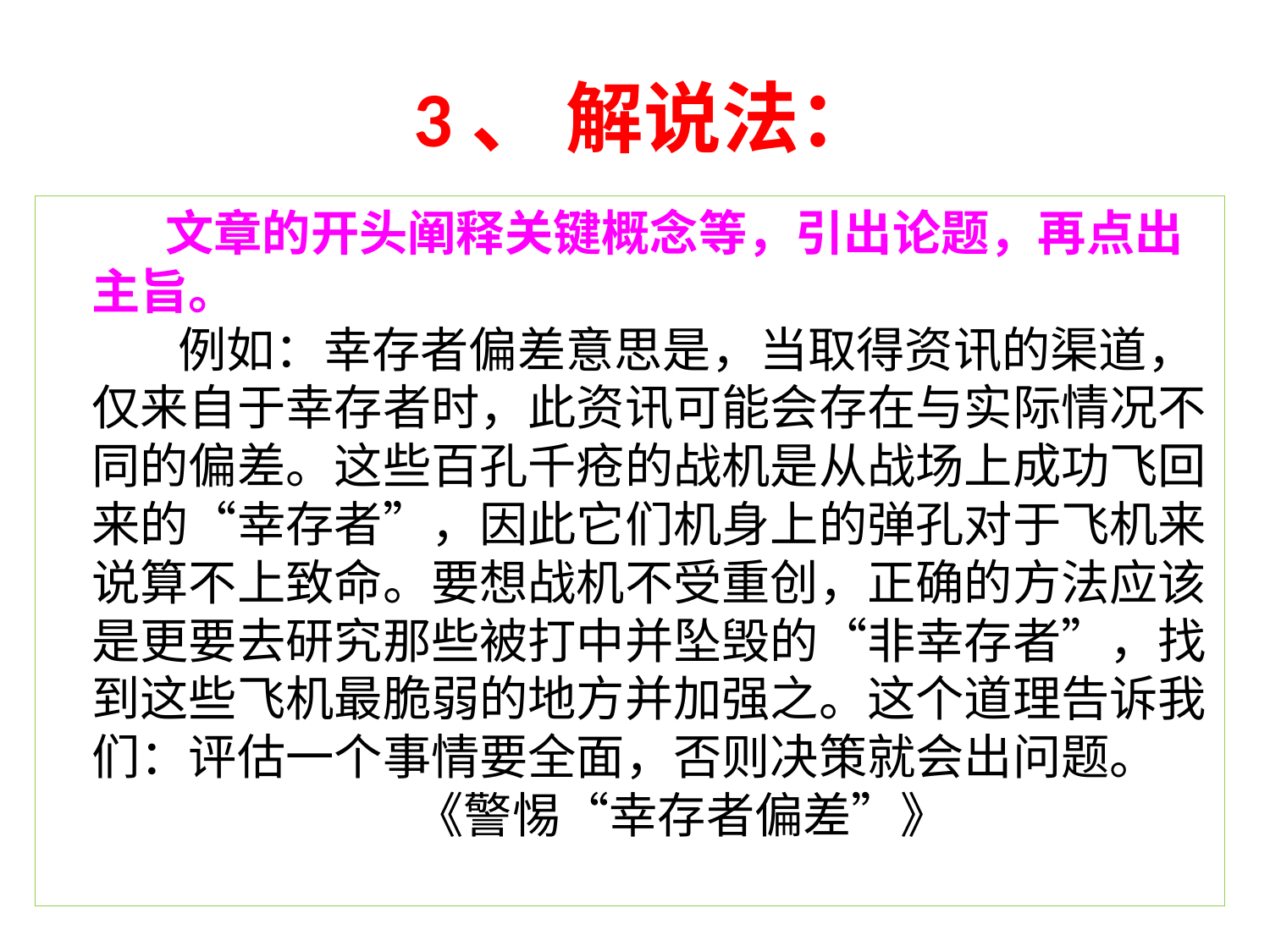

# 3、 解说法：
          文章的开头阐释关键概念等，引出论题，再点出主旨。
        例如：幸存者偏差意思是，当取得资讯的渠道，仅来自于幸存者时，此资讯可能会存在与实际情况不同的偏差。这些百孔千疮的战机是从战场上成功飞回来的“幸存者”，因此它们机身上的弹孔对于飞机来说算不上致命。要想战机不受重创，正确的方法应该是更要去研究那些被打中并坠毁的“非幸存者”，找到这些飞机最脆弱的地方并加强之。这个道理告诉我们：评估一个事情要全面，否则决策就会出问题。
                              《警惕“幸存者偏差”》